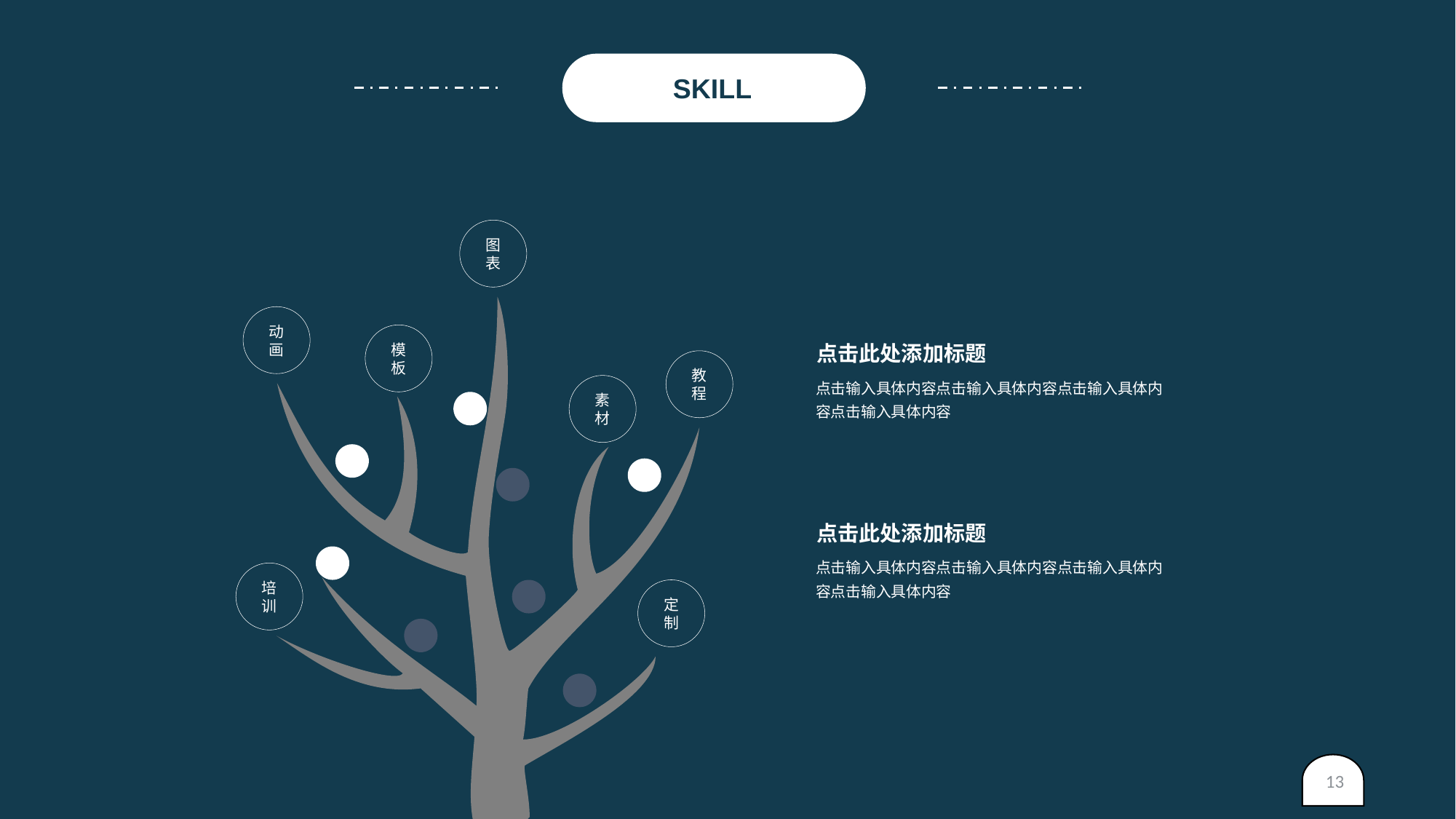

SKILL
图表

动画
模板
点击此处添加标题
教程
点击输入具体内容点击输入具体内容点击输入具体内容点击输入具体内容
素材

点击此处添加标题

点击输入具体内容点击输入具体内容点击输入具体内容点击输入具体内容
培训
定制

13
yanshifu